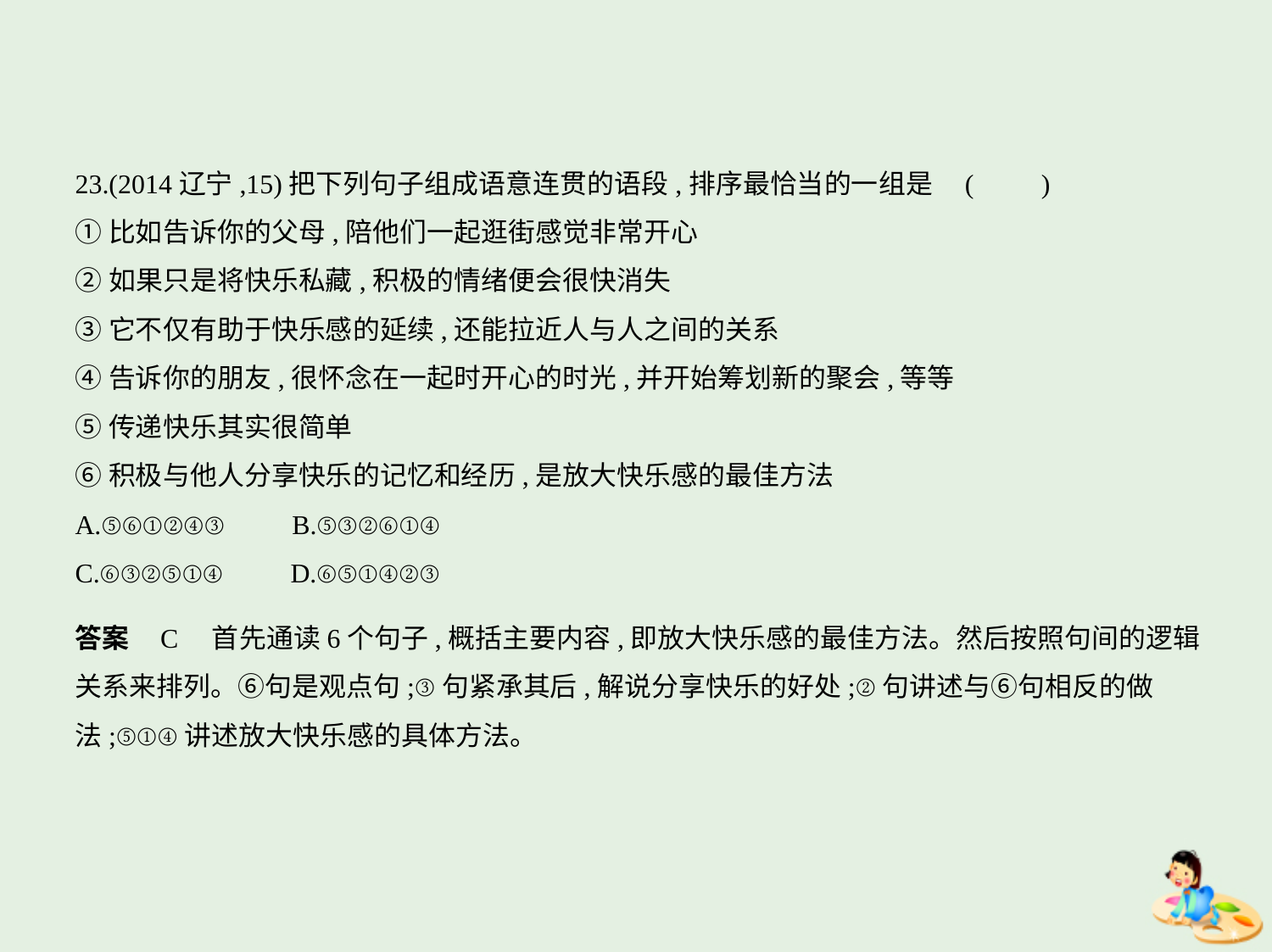

23.(2014辽宁,15)把下列句子组成语意连贯的语段,排序最恰当的一组是 (　　)
①比如告诉你的父母,陪他们一起逛街感觉非常开心
②如果只是将快乐私藏,积极的情绪便会很快消失
③它不仅有助于快乐感的延续,还能拉近人与人之间的关系
④告诉你的朋友,很怀念在一起时开心的时光,并开始筹划新的聚会,等等
⑤传递快乐其实很简单
⑥积极与他人分享快乐的记忆和经历,是放大快乐感的最佳方法
A.⑤⑥①②④③　　B.⑤③②⑥①④
C.⑥③②⑤①④　　D.⑥⑤①④②③
答案    C　首先通读6个句子,概括主要内容,即放大快乐感的最佳方法。然后按照句间的逻辑
关系来排列。⑥句是观点句;③句紧承其后,解说分享快乐的好处;②句讲述与⑥句相反的做
法;⑤①④讲述放大快乐感的具体方法。